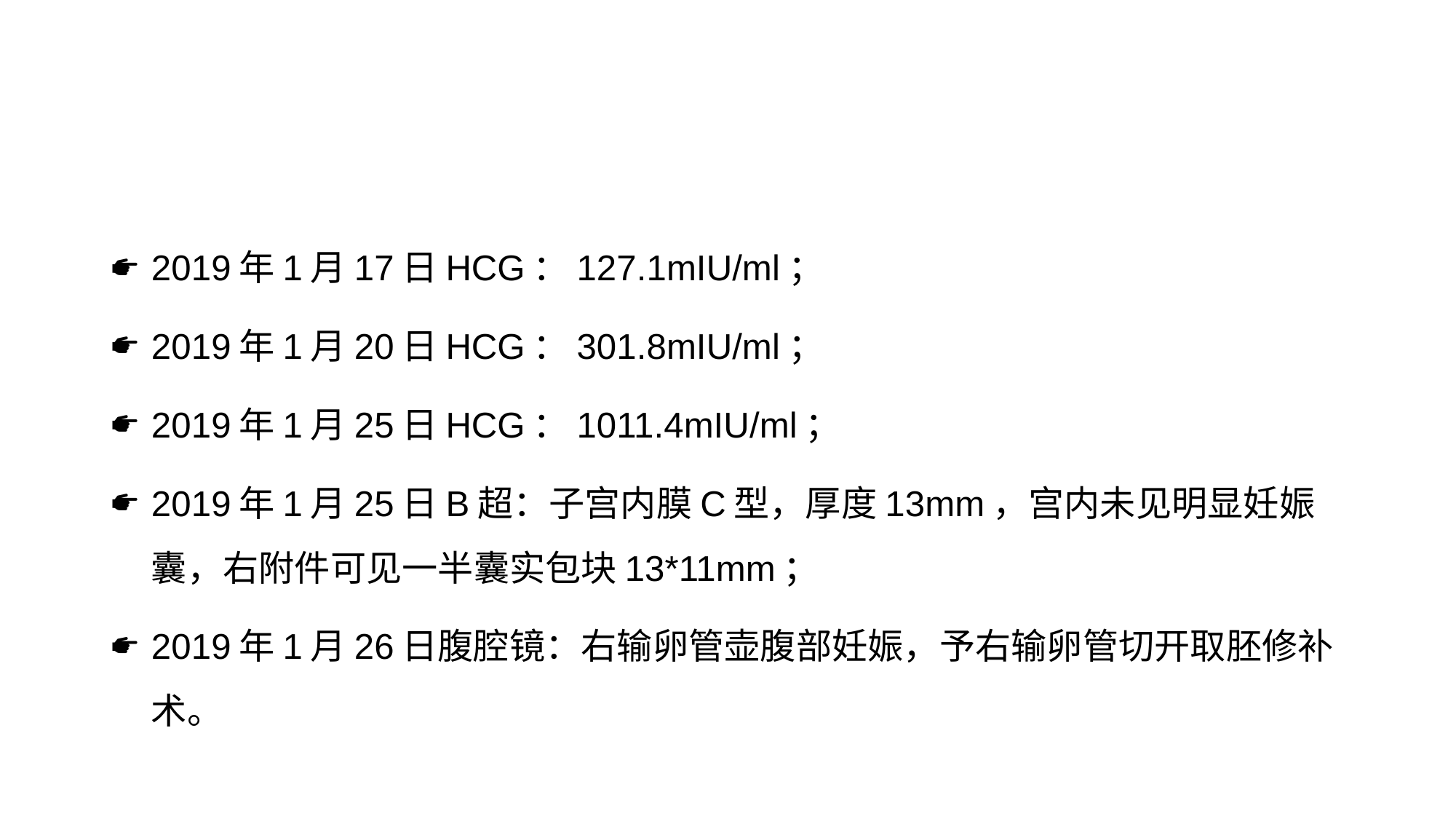

#
2019年1月17日HCG：127.1mIU/ml；
2019年1月20日HCG：301.8mIU/ml；
2019年1月25日HCG：1011.4mIU/ml；
2019年1月25日B超：子宫内膜C型，厚度13mm，宫内未见明显妊娠囊，右附件可见一半囊实包块13*11mm；
2019年1月26日腹腔镜：右输卵管壶腹部妊娠，予右输卵管切开取胚修补术。